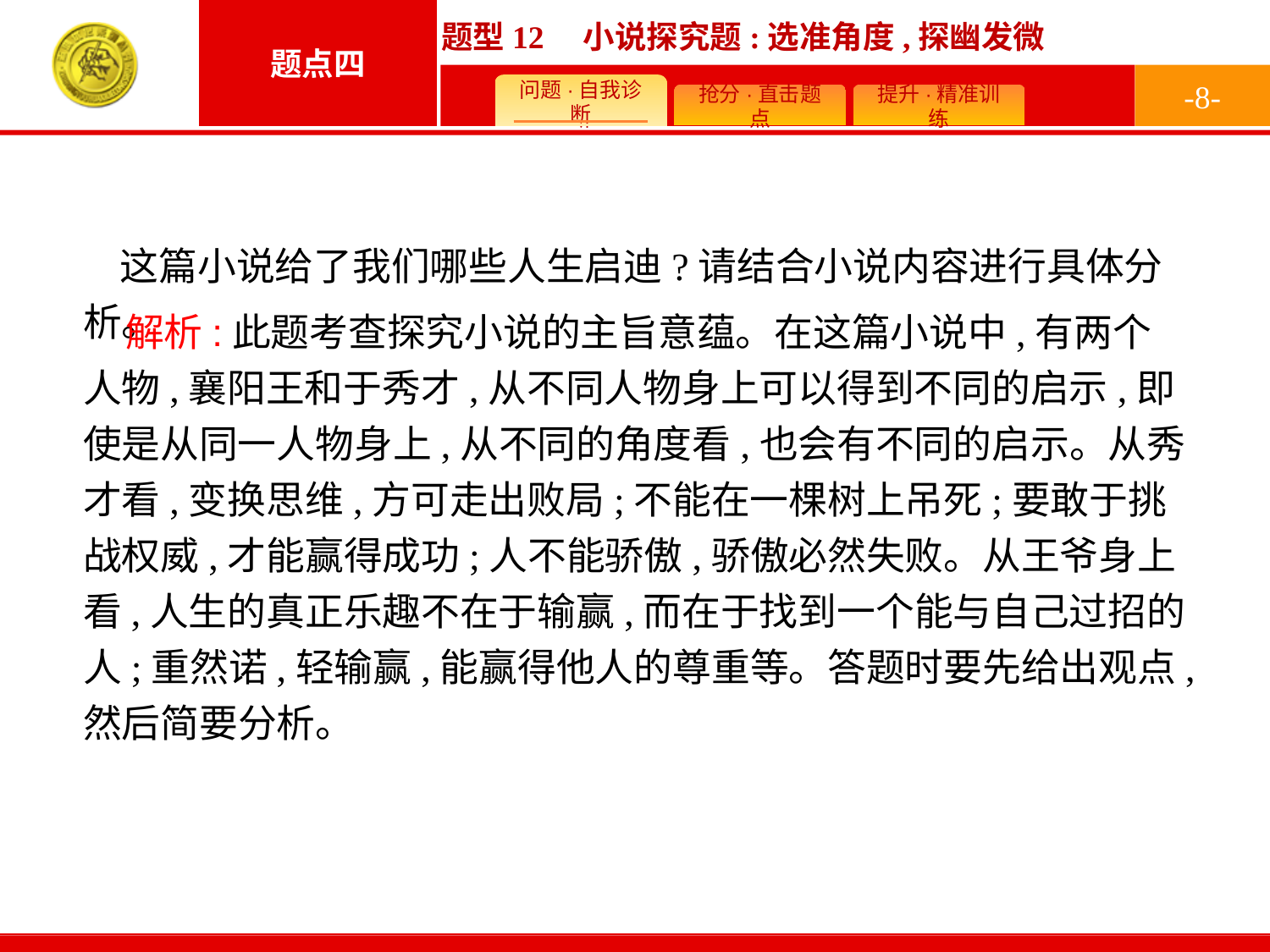

-8-
这篇小说给了我们哪些人生启迪?请结合小说内容进行具体分析。
解析:此题考查探究小说的主旨意蕴。在这篇小说中,有两个人物,襄阳王和于秀才,从不同人物身上可以得到不同的启示,即使是从同一人物身上,从不同的角度看,也会有不同的启示。从秀才看,变换思维,方可走出败局;不能在一棵树上吊死;要敢于挑战权威,才能赢得成功;人不能骄傲,骄傲必然失败。从王爷身上看,人生的真正乐趣不在于输赢,而在于找到一个能与自己过招的人;重然诺,轻输赢,能赢得他人的尊重等。答题时要先给出观点,然后简要分析。